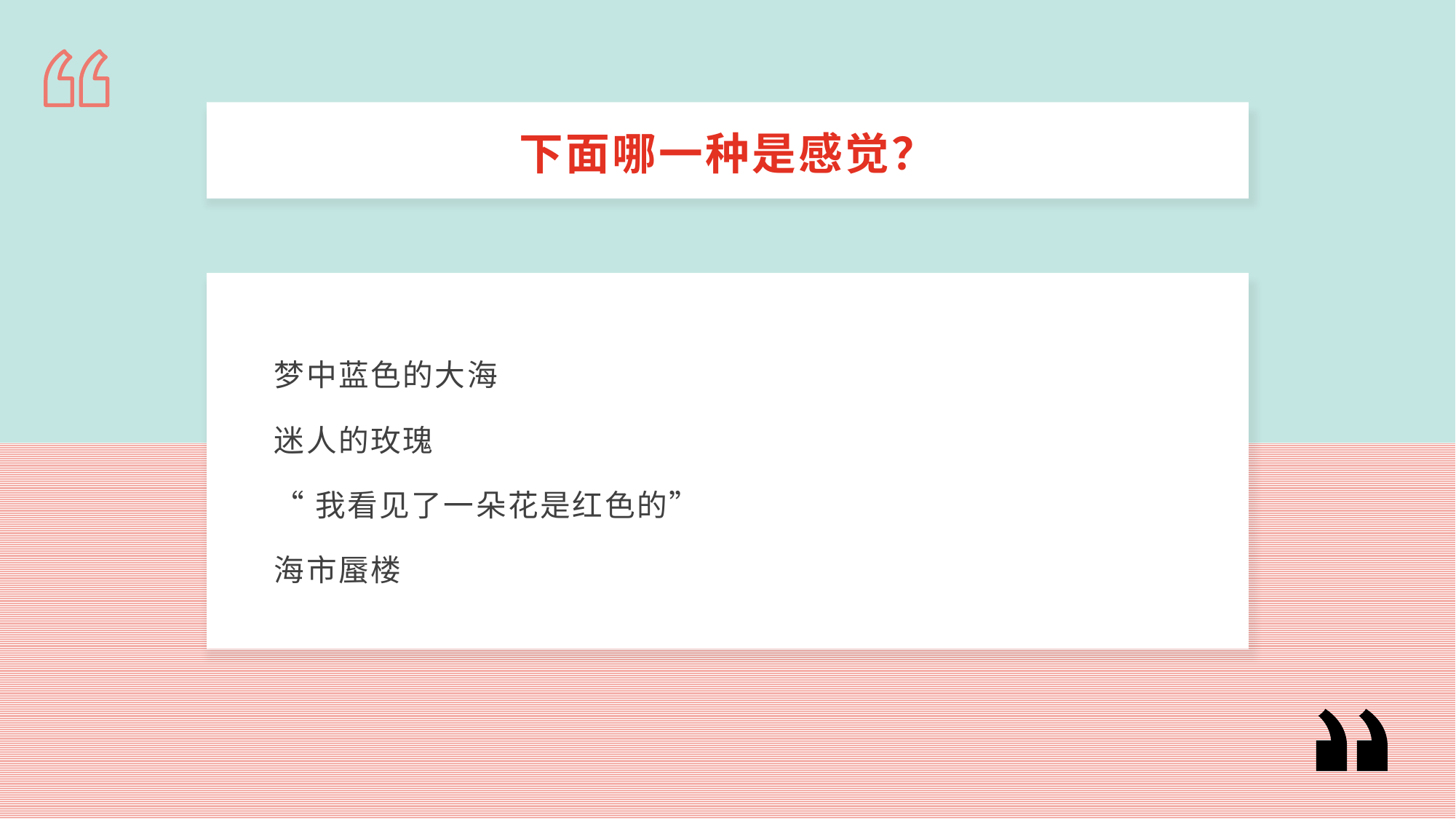

下面哪一种是感觉？

梦中蓝色的大海
迷人的玫瑰
“我看见了一朵花是红色的”
海市蜃楼